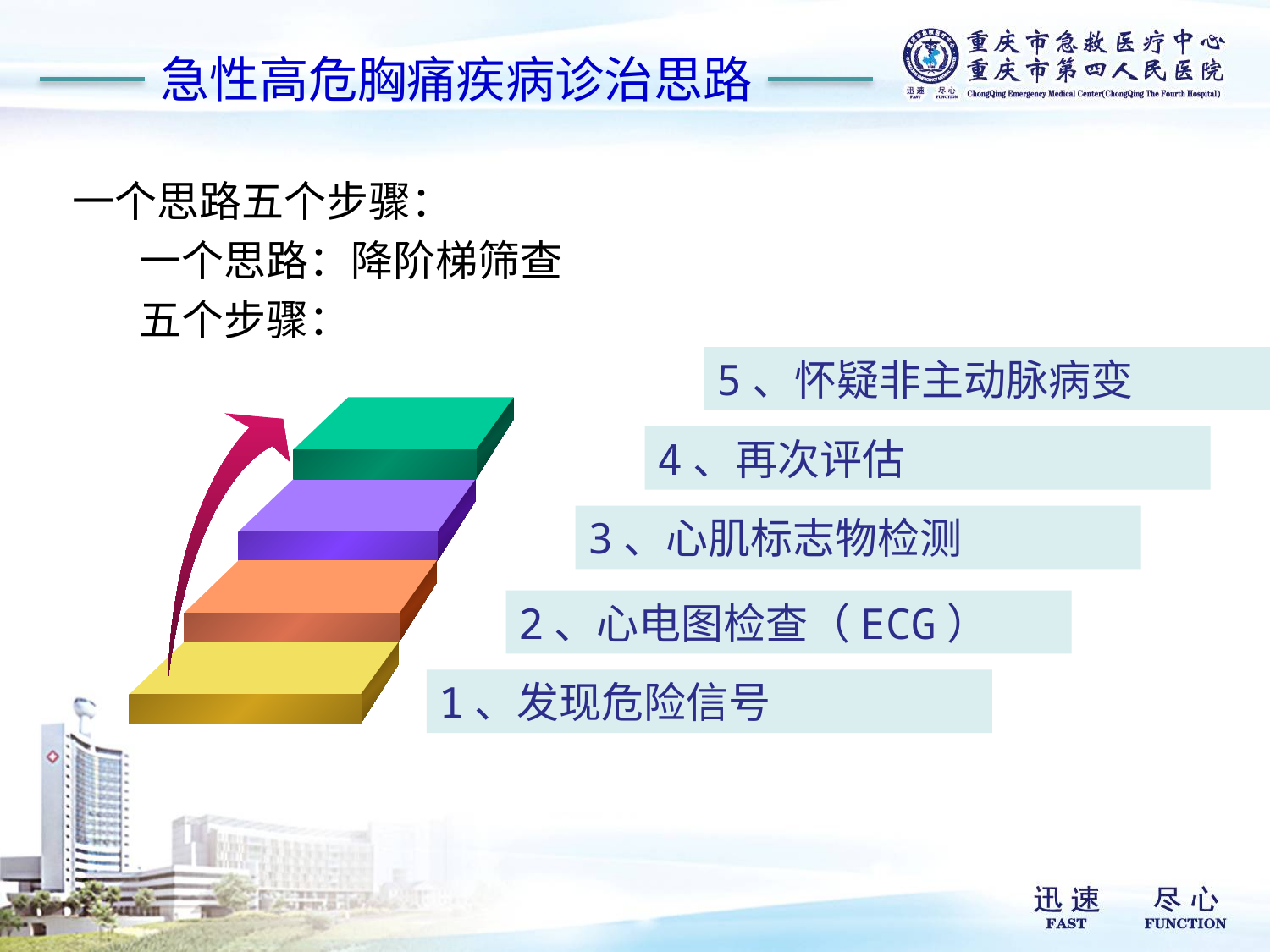

急性高危胸痛疾病诊治思路
一个思路五个步骤：
      一个思路：降阶梯筛查
      五个步骤：
5、怀疑非主动脉病变

4、再次评估
3、心肌标志物检测
2、心电图检查（ECG）
1、发现危险信号